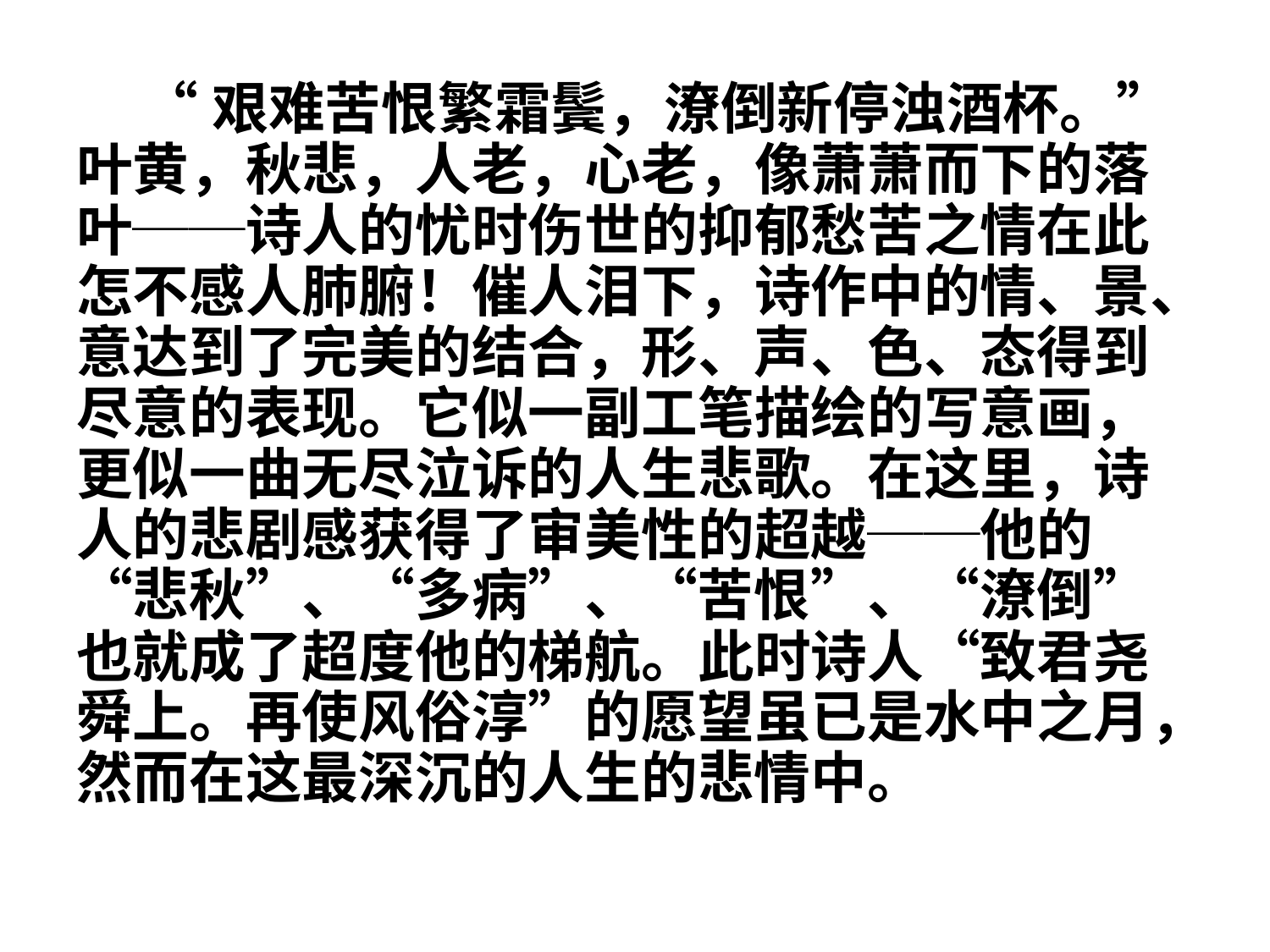

“艰难苦恨繁霜鬓，潦倒新停浊酒杯。”叶黄，秋悲，人老，心老，像萧萧而下的落叶──诗人的忧时伤世的抑郁愁苦之情在此怎不感人肺腑！催人泪下，诗作中的情、景、意达到了完美的结合，形、声、色、态得到尽意的表现。它似一副工笔描绘的写意画，更似一曲无尽泣诉的人生悲歌。在这里，诗人的悲剧感获得了审美性的超越──他的“悲秋”、“多病”、“苦恨”、“潦倒”也就成了超度他的梯航。此时诗人“致君尧舜上。再使风俗淳”的愿望虽已是水中之月，然而在这最深沉的人生的悲情中。